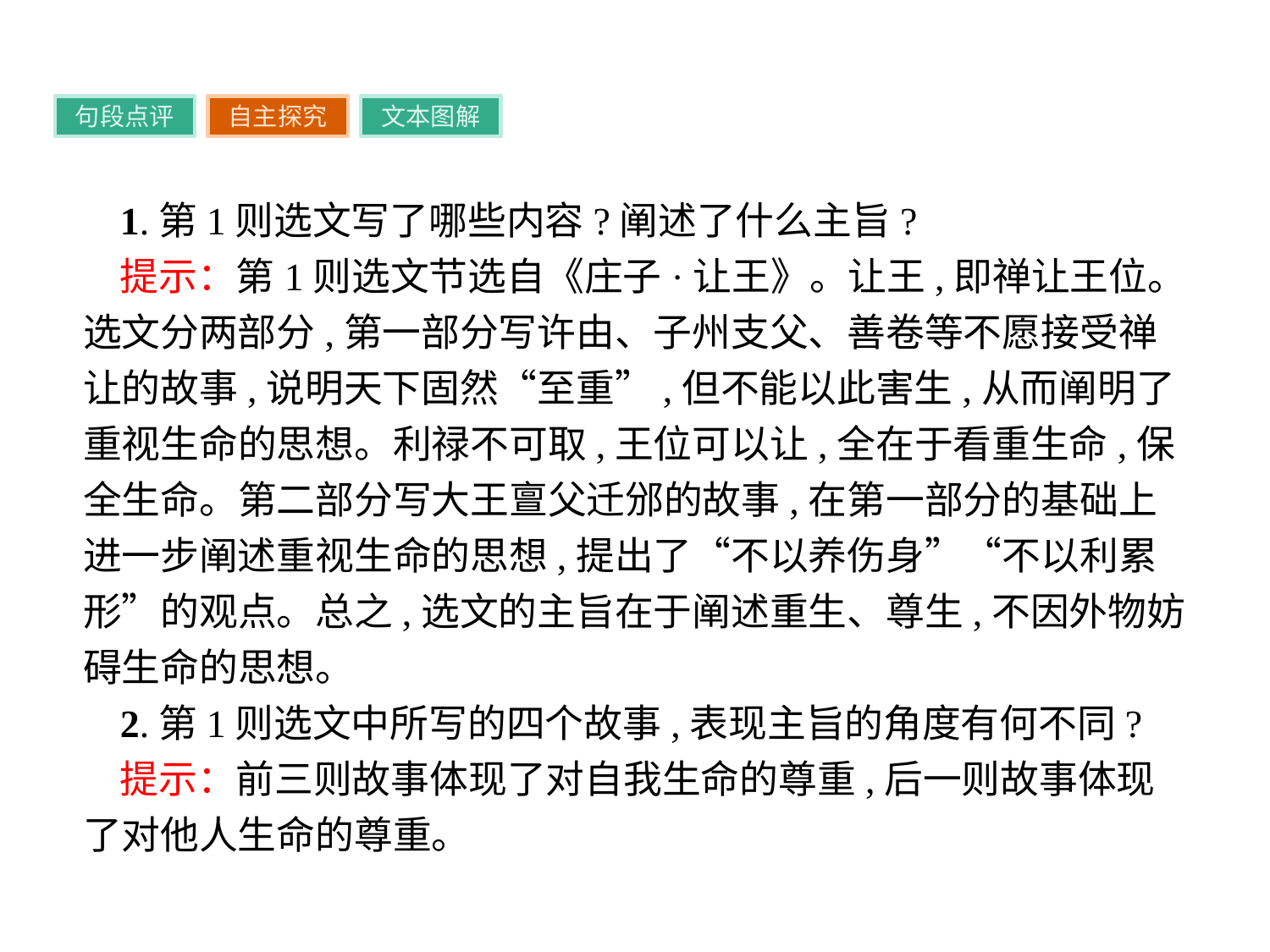

句段点评
自主探究
文本图解
1.第1则选文写了哪些内容?阐述了什么主旨?
提示：第1则选文节选自《庄子·让王》。让王,即禅让王位。选文分两部分,第一部分写许由、子州支父、善卷等不愿接受禅让的故事,说明天下固然“至重”,但不能以此害生,从而阐明了重视生命的思想。利禄不可取,王位可以让,全在于看重生命,保全生命。第二部分写大王亶父迁邠的故事,在第一部分的基础上进一步阐述重视生命的思想,提出了“不以养伤身”“不以利累形”的观点。总之,选文的主旨在于阐述重生、尊生,不因外物妨碍生命的思想。
2.第1则选文中所写的四个故事,表现主旨的角度有何不同?
提示：前三则故事体现了对自我生命的尊重,后一则故事体现了对他人生命的尊重。